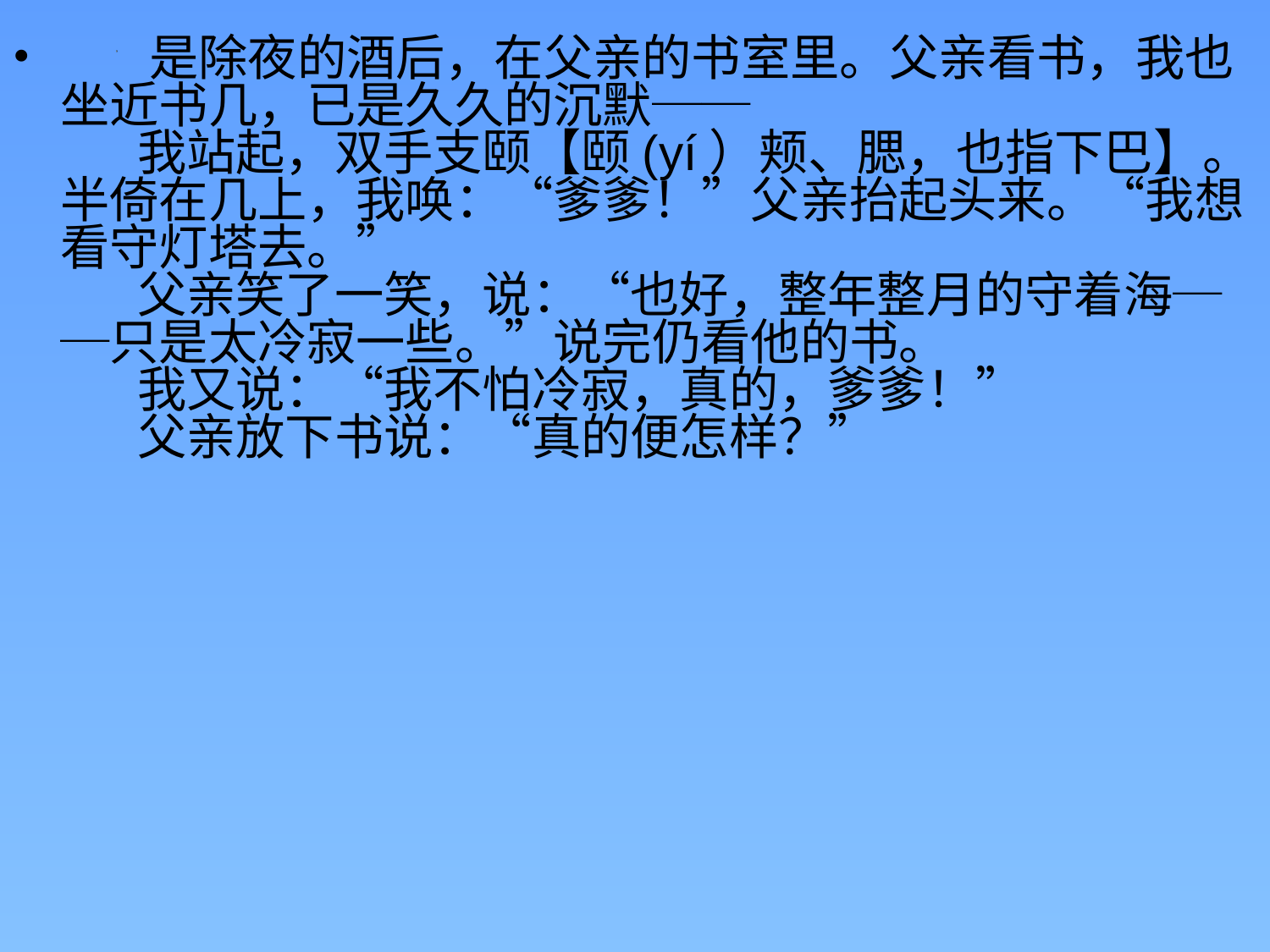

是除夜的酒后，在父亲的书室里。父亲看书，我也坐近书几，已是久久的沉默──
       我站起，双手支颐【颐(yí）颊、腮，也指下巴】。半倚在几上，我唤：“爹爹！”父亲抬起头来。“我想看守灯塔去。”
       父亲笑了一笑，说：“也好，整年整月的守着海──只是太冷寂一些。”说完仍看他的书。
       我又说：“我不怕冷寂，真的，爹爹！”
       父亲放下书说：“真的便怎样？”